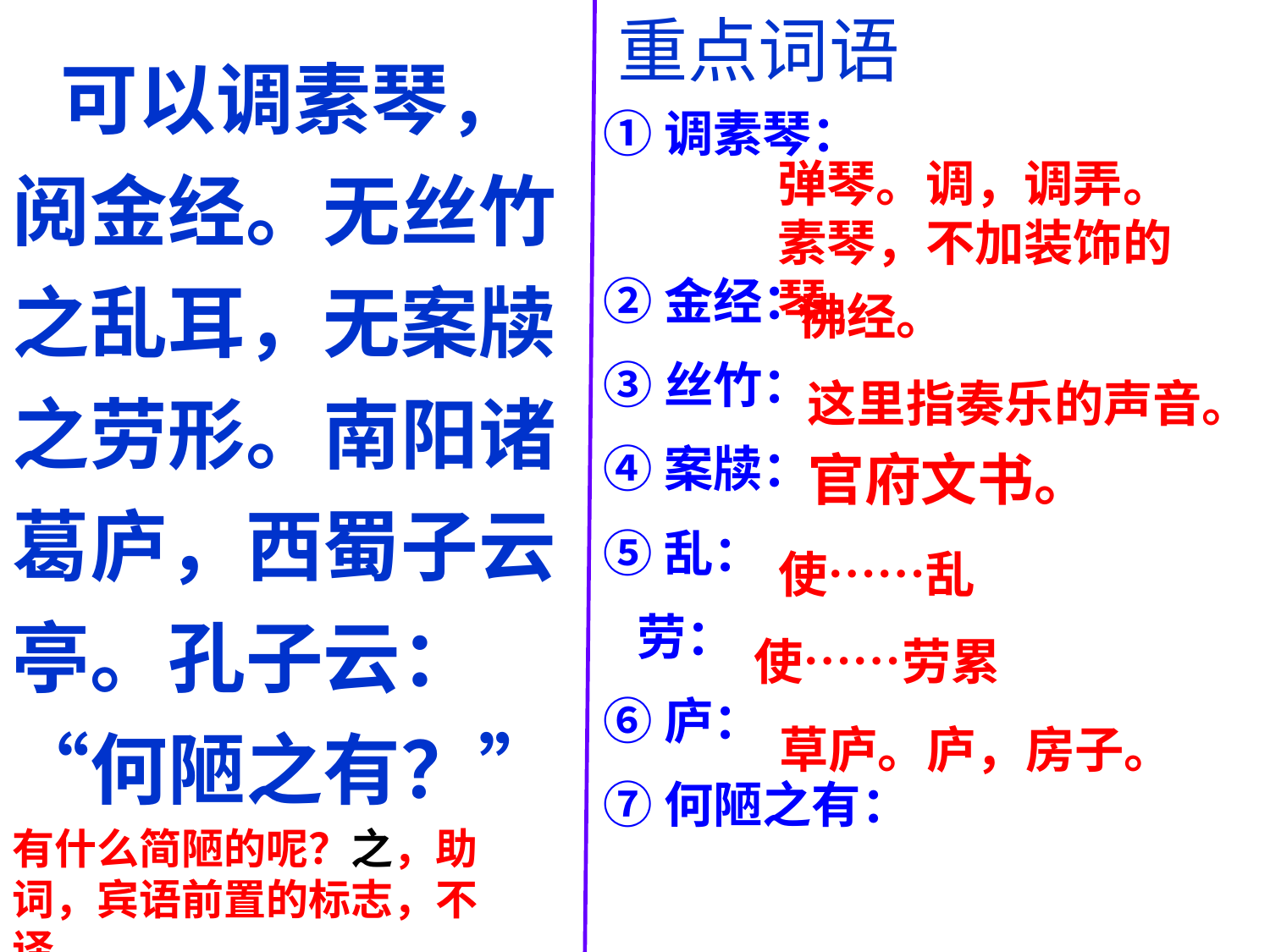

重点词语
    可以调素琴，阅金经。无丝竹之乱耳，无案牍之劳形。南阳诸葛庐，西蜀子云亭。孔子云：“何陋之有？”
①调素琴：

②金经：
③丝竹：
④案牍：
⑤乱：
  劳：
⑥庐：
⑦何陋之有：
弹琴。调，调弄。
素琴，不加装饰的琴。
佛经。
这里指奏乐的声音。
官府文书。
使……乱
使……劳累
草庐。庐，房子。
有什么简陋的呢？之，助词，宾语前置的标志，不译。